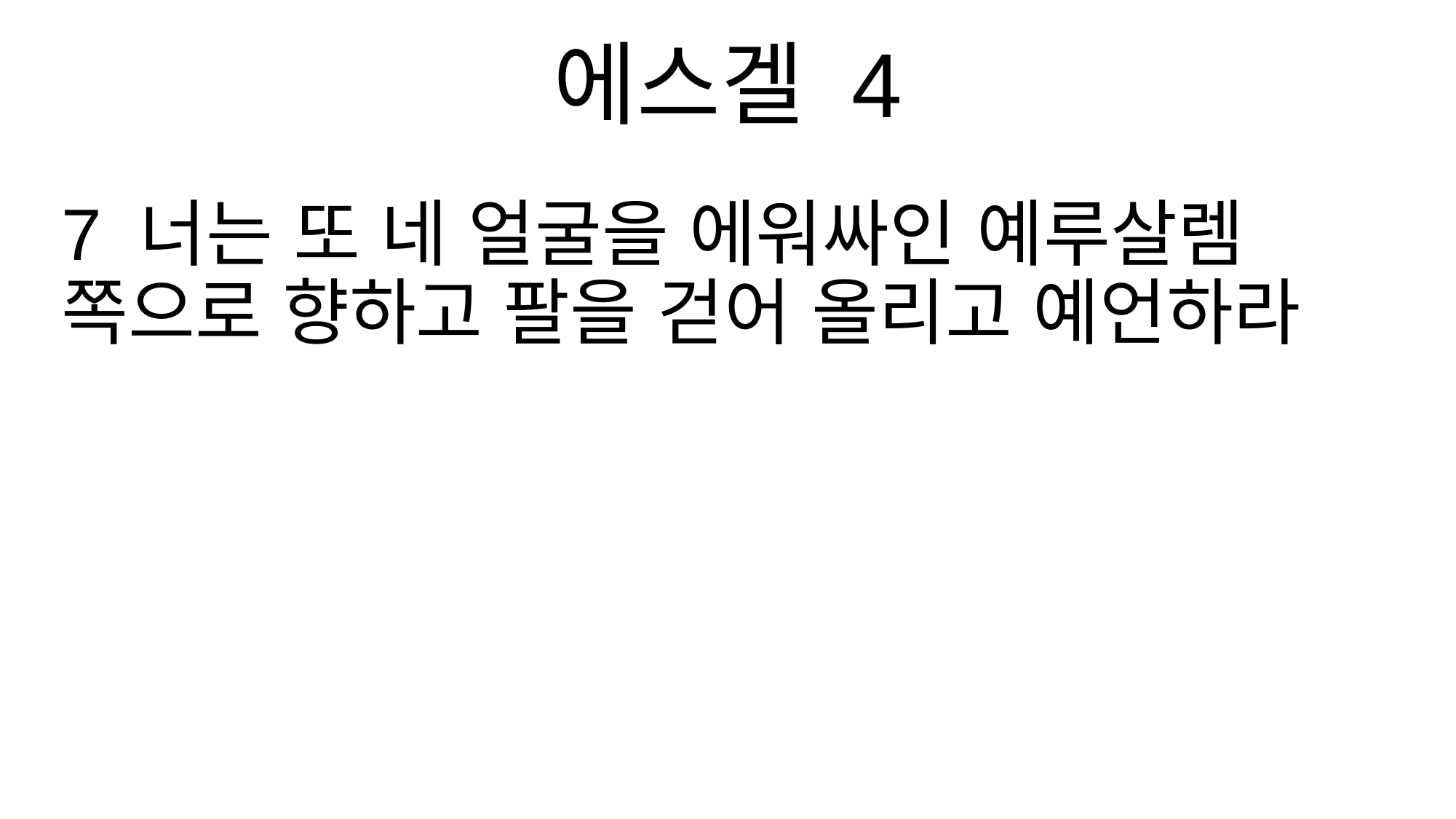

에스겔 4
7 너는 또 네 얼굴을 에워싸인 예루살렘 쪽으로 향하고 팔을 걷어 올리고 예언하라